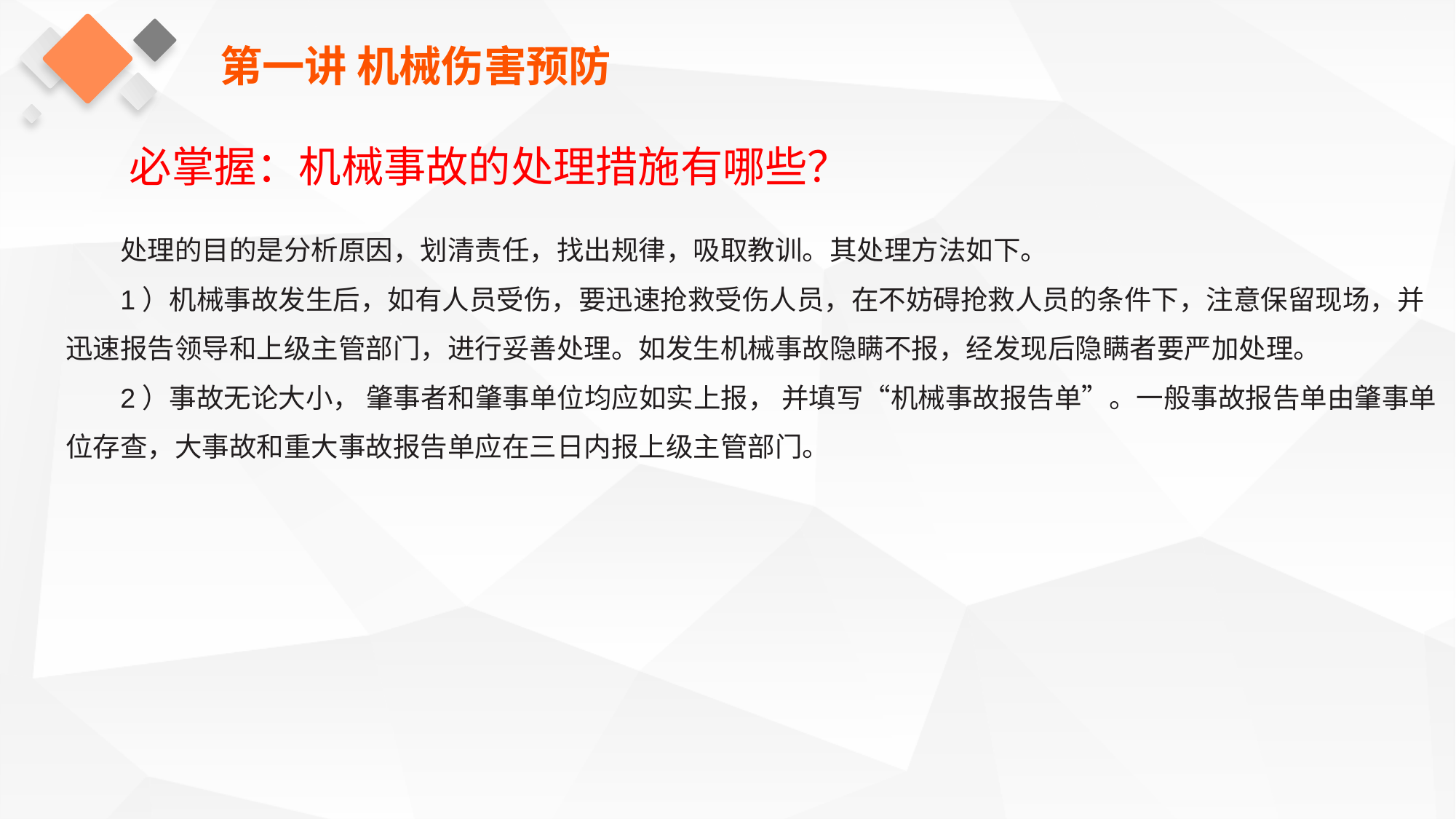

第一讲 机械伤害预防
必掌握：机械事故的处理措施有哪些？
处理的目的是分析原因，划清责任，找出规律，吸取教训。其处理方法如下。
1）机械事故发生后，如有人员受伤，要迅速抢救受伤人员，在不妨碍抢救人员的条件下，注意保留现场，并迅速报告领导和上级主管部门，进行妥善处理。如发生机械事故隐瞒不报，经发现后隐瞒者要严加处理。
2）事故无论大小， 肇事者和肇事单位均应如实上报， 并填写“机械事故报告单”。一般事故报告单由肇事单位存查，大事故和重大事故报告单应在三日内报上级主管部门。